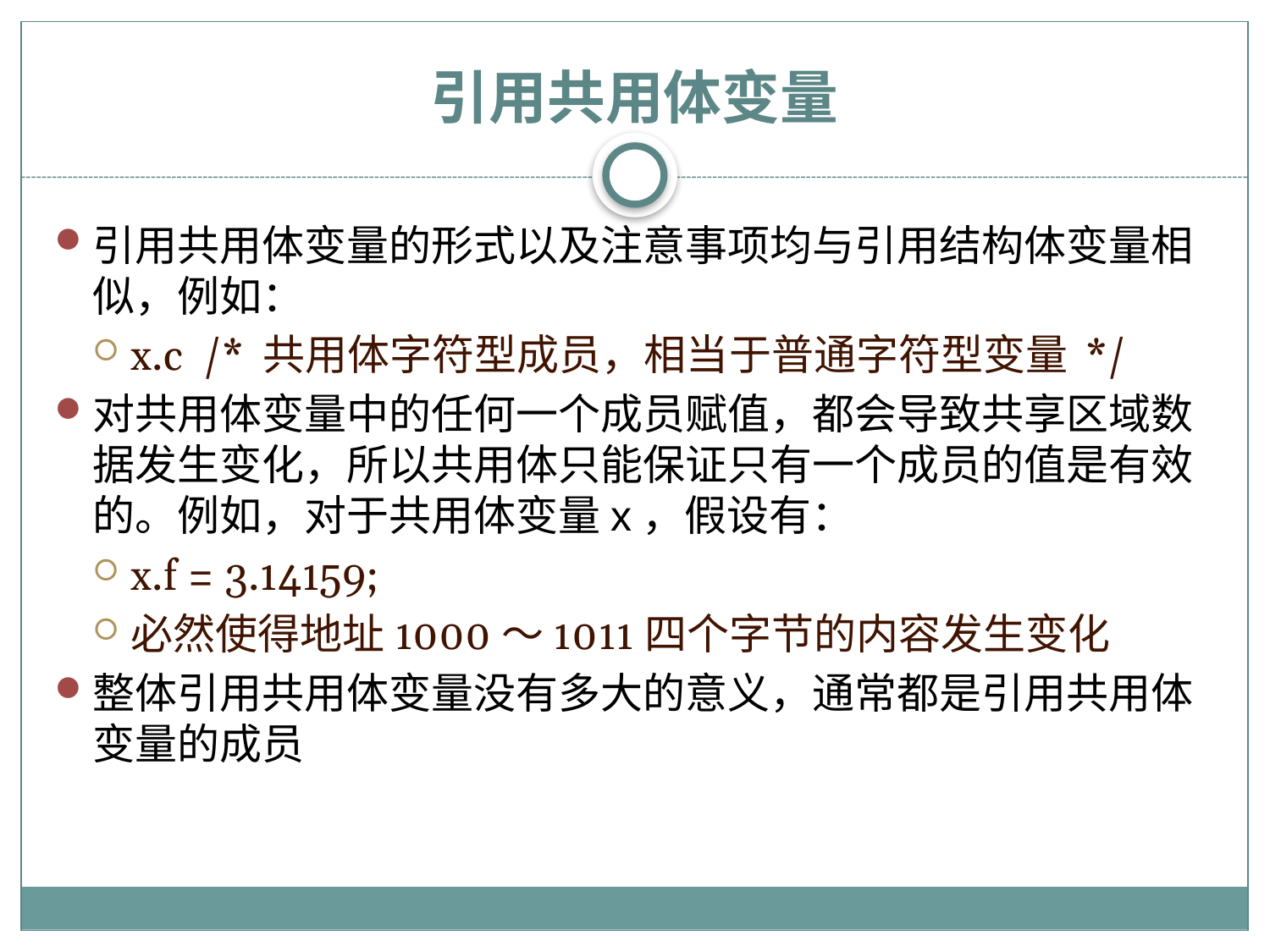

# 引用共用体变量
引用共用体变量的形式以及注意事项均与引用结构体变量相似，例如：
x.c  /* 共用体字符型成员，相当于普通字符型变量 */
对共用体变量中的任何一个成员赋值，都会导致共享区域数据发生变化，所以共用体只能保证只有一个成员的值是有效的。例如，对于共用体变量x，假设有：
x.f = 3.14159;
必然使得地址1000～1011四个字节的内容发生变化
整体引用共用体变量没有多大的意义，通常都是引用共用体变量的成员